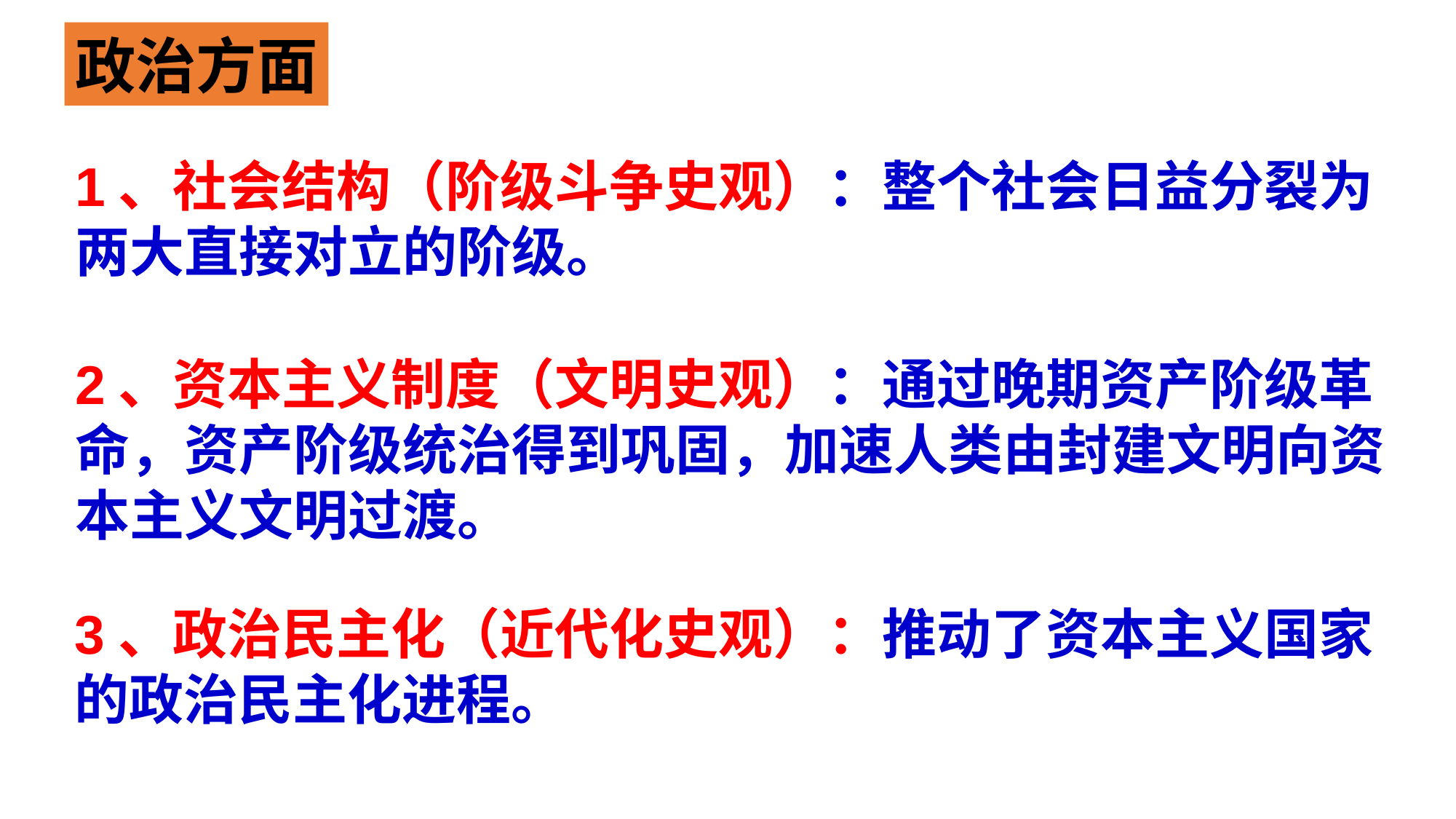

政治方面
1、社会结构（阶级斗争史观）：整个社会日益分裂为两大直接对立的阶级。
2、资本主义制度（文明史观）：通过晚期资产阶级革命，资产阶级统治得到巩固，加速人类由封建文明向资本主义文明过渡。
3、政治民主化（近代化史观）：推动了资本主义国家的政治民主化进程。